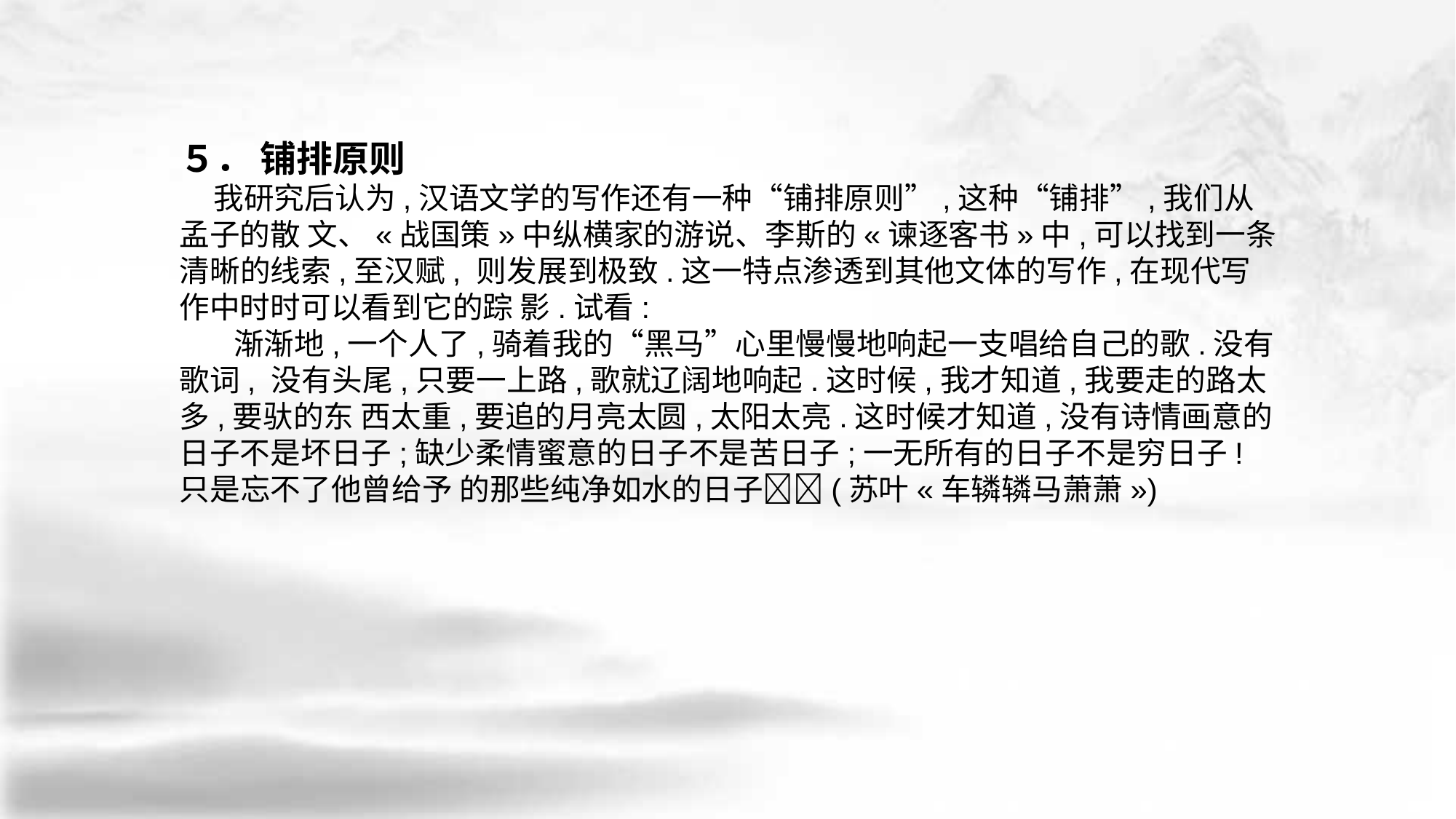

５． 铺排原则
    我研究后认为,汉语文学的写作还有一种“铺排原则”,这种“铺排”,我们从孟子的散 文、«战国策»中纵横家的游说、李斯的«谏逐客书»中,可以找到一条清晰的线索,至汉赋, 则发展到极致.这一特点渗透到其他文体的写作,在现代写作中时时可以看到它的踪 影.试看:
       渐渐地,一个人了,骑着我的“黑马”心里慢慢地响起一支唱给自己的歌.没有歌词, 没有头尾,只要一上路,歌就辽阔地响起.这时候,我才知道,我要走的路太多,要驮的东 西太重,要追的月亮太圆,太阳太亮.这时候才知道,没有诗情画意的日子不是坏日子;缺少柔情蜜意的日子不是苦日子;一无所有的日子不是穷日子! 只是忘不了他曾给予 的那些纯净如水的日子􀆺􀆺(苏叶«车辚辚马萧萧»)